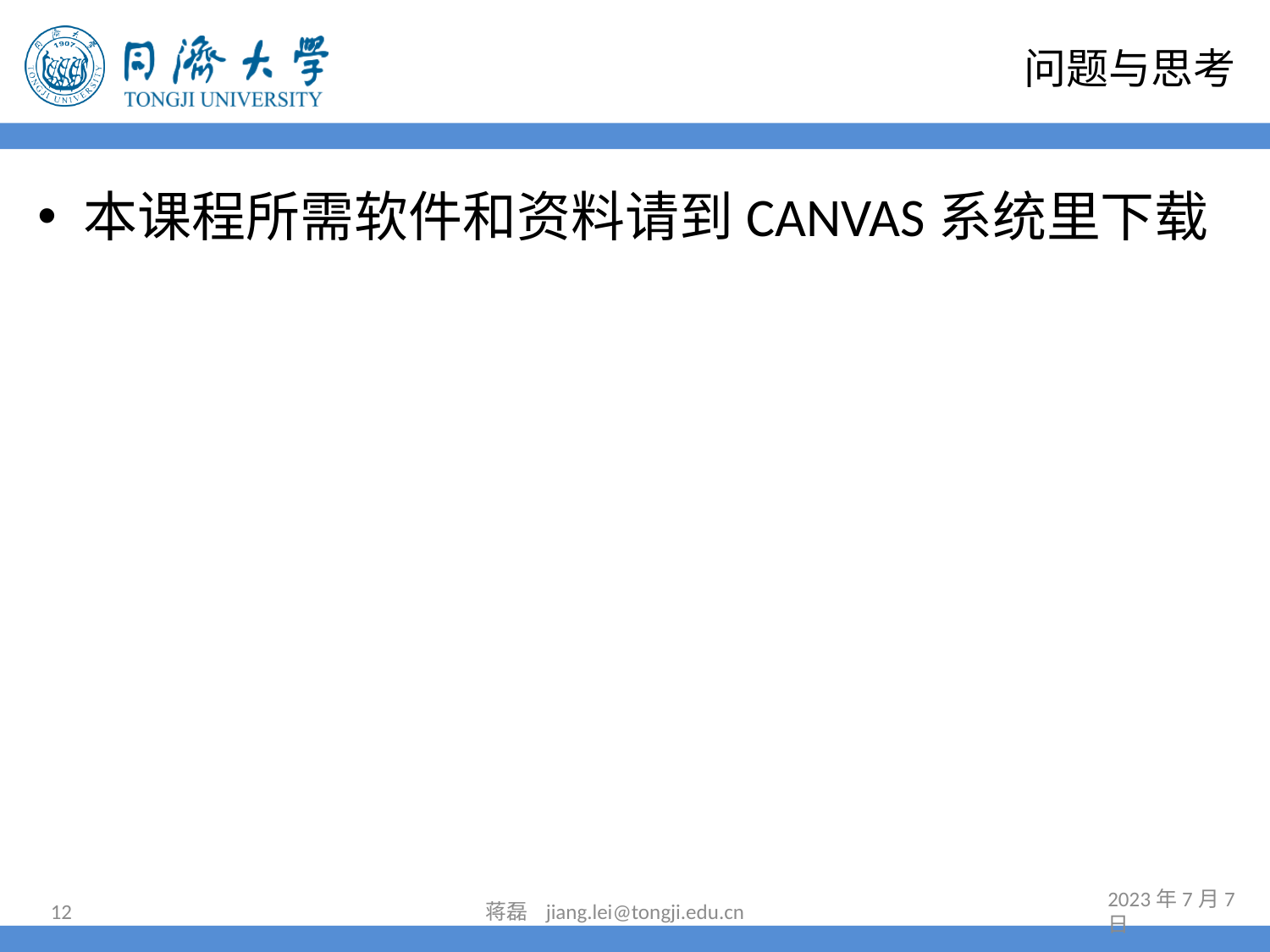

# 问题与思考
本课程所需软件和资料请到CANVAS系统里下载
12
蒋磊  jiang.lei@tongji.edu.cn
2023年7月7日